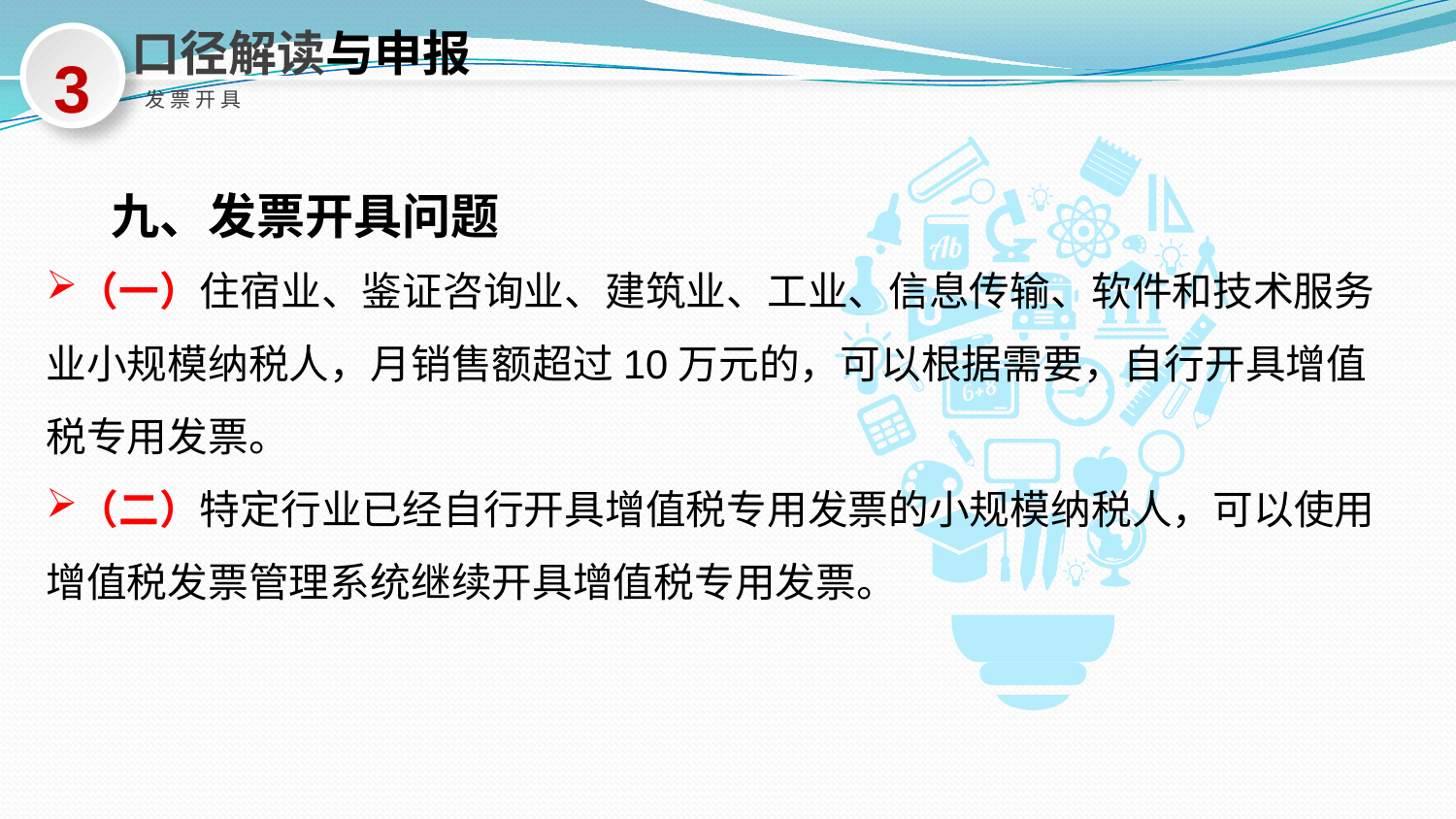

口径解读与申报

3
发票开具

九、发票开具问题

（一）住宿业、鉴证咨询业、建筑业、工业、信息传输、软件和技术服务业小规模纳税人，月销售额超过10万元的，可以根据需要，自行开具增值税专用发票。
（二）特定行业已经自行开具增值税专用发票的小规模纳税人，可以使用增值税发票管理系统继续开具增值税专用发票。